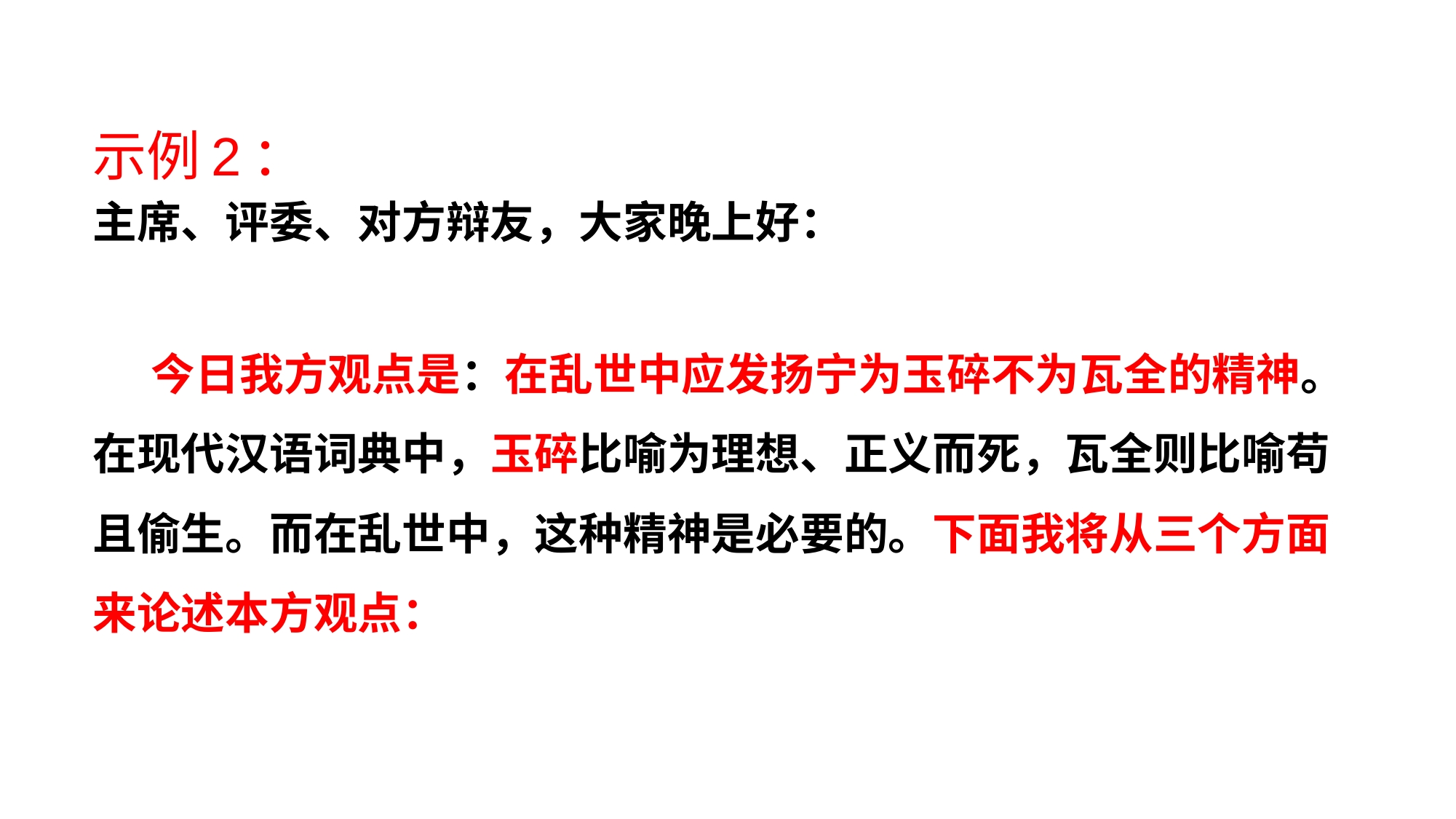

示例2：
主席、评委、对方辩友，大家晚上好：

     今日我方观点是：在乱世中应发扬宁为玉碎不为瓦全的精神。在现代汉语词典中，玉碎比喻为理想、正义而死，瓦全则比喻苟且偷生。而在乱世中，这种精神是必要的。下面我将从三个方面来论述本方观点：